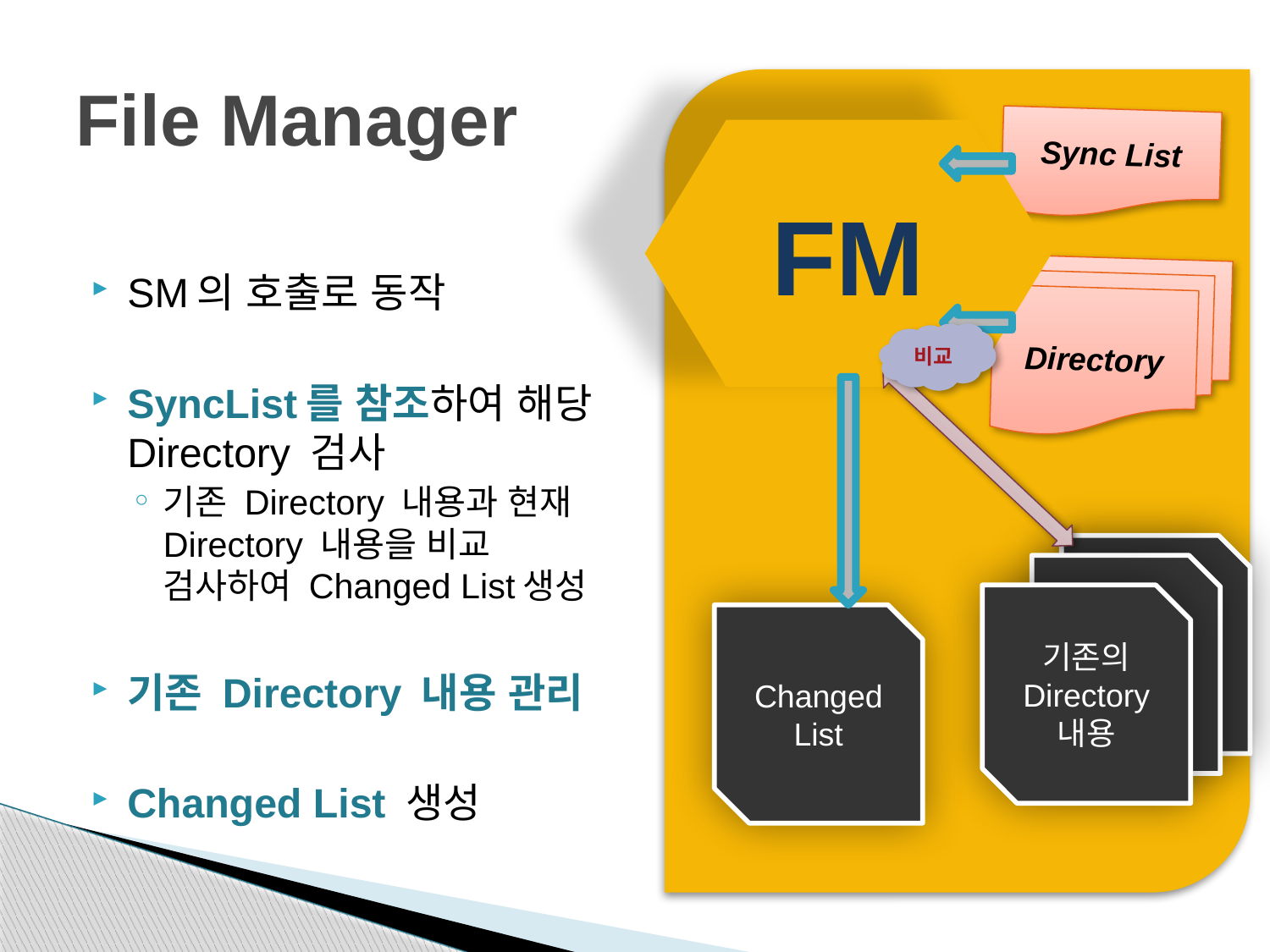

# File Manager

Sync List
FM

SM의 호출로 동작

SyncList를 참조하여 해당 Directory 검사
기존 Directory 내용과 현재 Directory 내용을 비교 검사하여 Changed List생성

기존 Directory 내용 관리

Changed List 생성
Directory

비교

기존의
Directory
내용
Changed
List